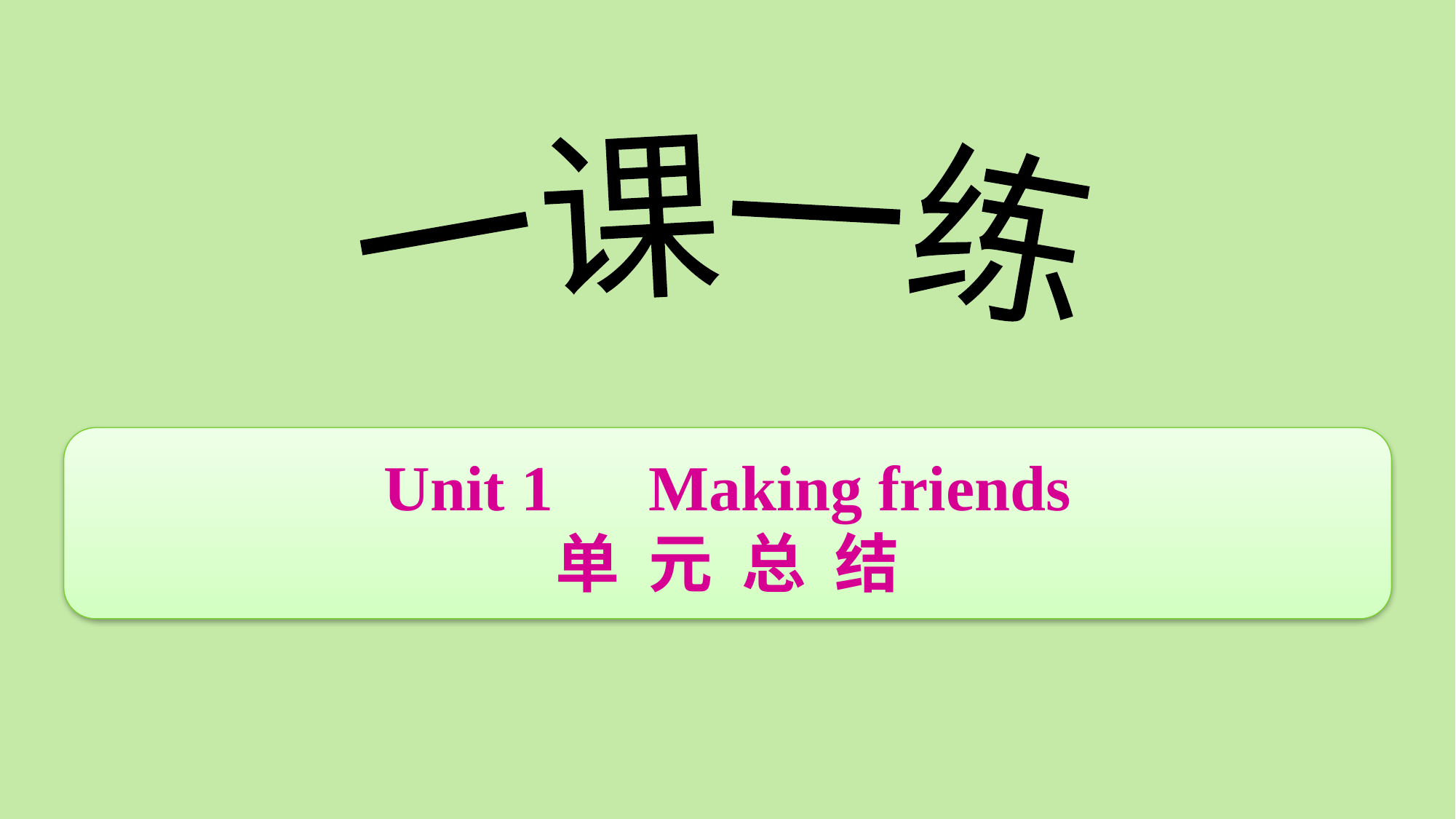

Unit 1　Making friends
单  元  总  结